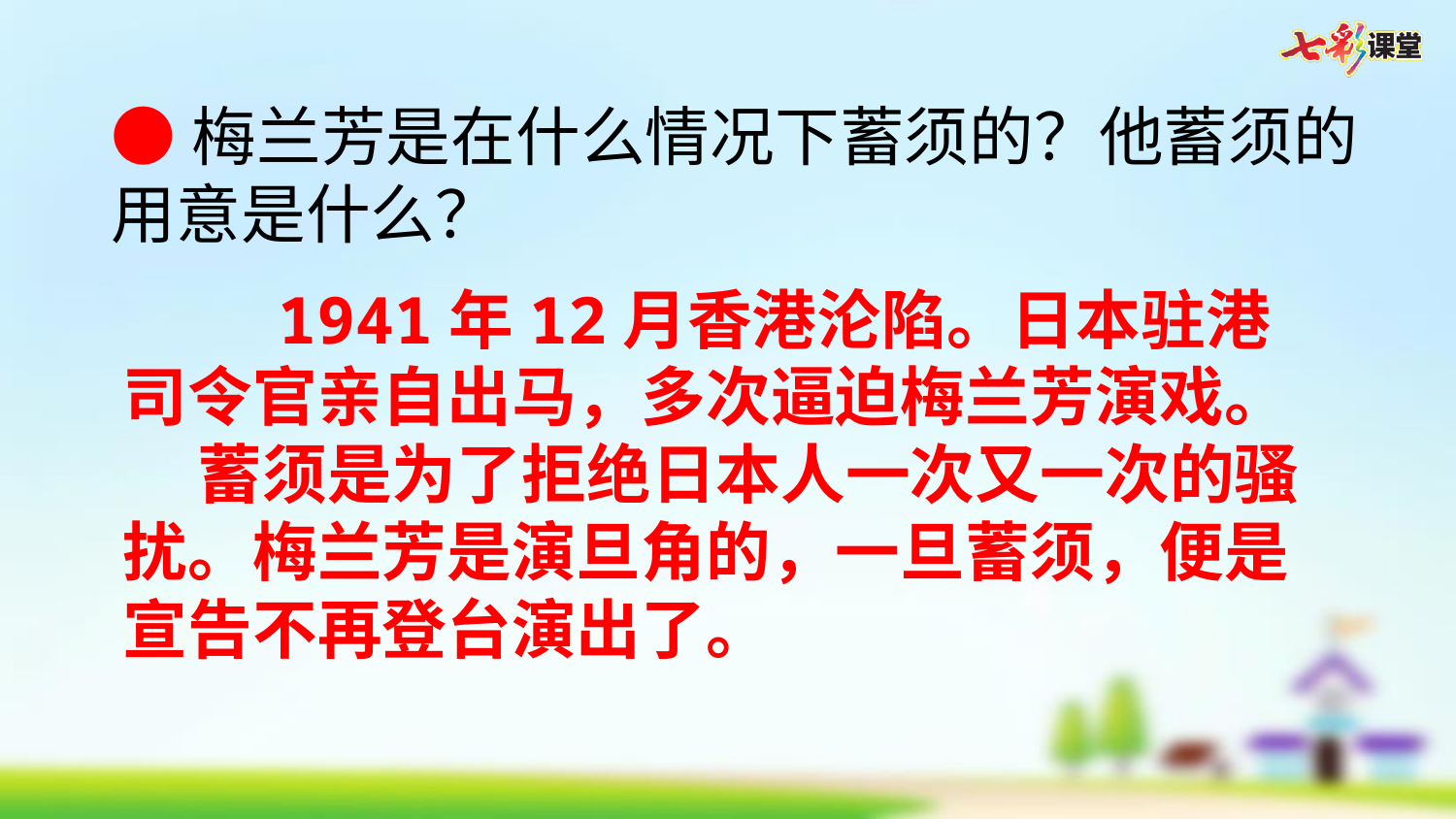

●梅兰芳是在什么情况下蓄须的？他蓄须的用意是什么？
    1941年12月香港沦陷。日本驻港司令官亲自出马，多次逼迫梅兰芳演戏。
    蓄须是为了拒绝日本人一次又一次的骚扰。梅兰芳是演旦角的，一旦蓄须，便是宣告不再登台演出了。